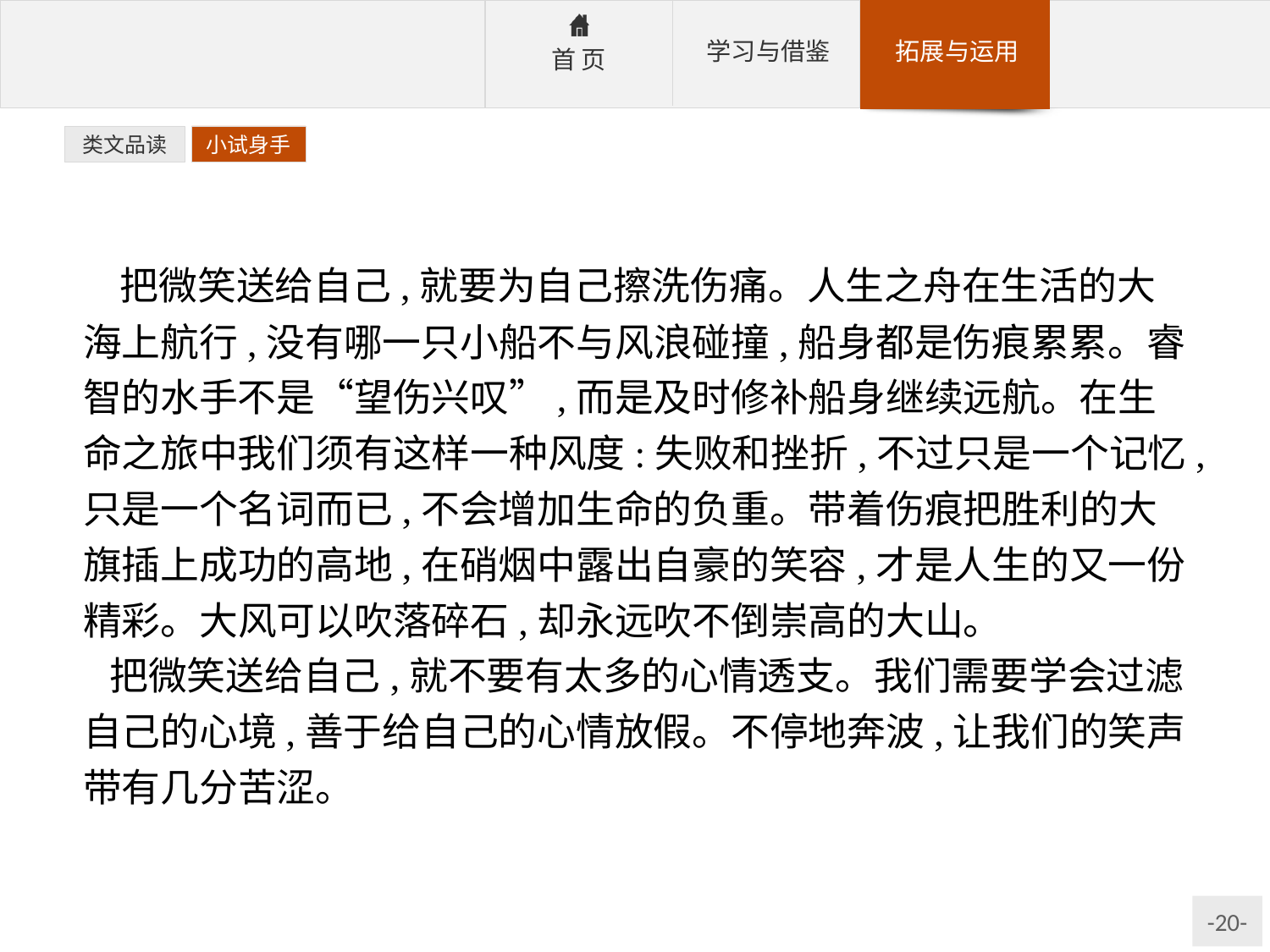

类文品读
小试身手
把微笑送给自己,就要为自己擦洗伤痛。人生之舟在生活的大海上航行,没有哪一只小船不与风浪碰撞,船身都是伤痕累累。睿智的水手不是“望伤兴叹”,而是及时修补船身继续远航。在生命之旅中我们须有这样一种风度:失败和挫折,不过只是一个记忆,只是一个名词而已,不会增加生命的负重。带着伤痕把胜利的大旗插上成功的高地,在硝烟中露出自豪的笑容,才是人生的又一份精彩。大风可以吹落碎石,却永远吹不倒崇高的大山。
  把微笑送给自己,就不要有太多的心情透支。我们需要学会过滤自己的心境,善于给自己的心情放假。不停地奔波,让我们的笑声带有几分苦涩。